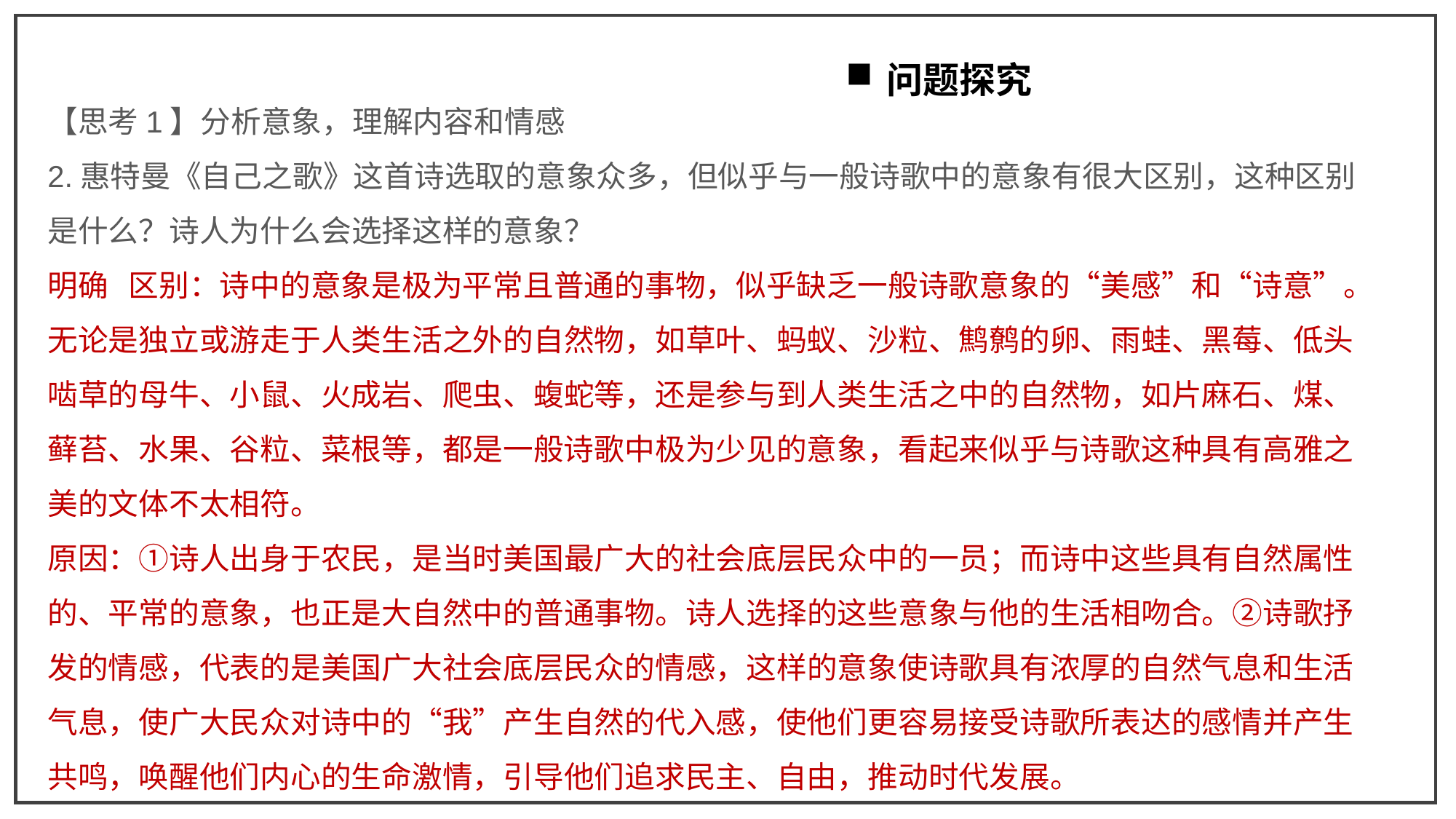

问题探究
【思考1】分析意象，理解内容和情感
2.惠特曼《自己之歌》这首诗选取的意象众多，但似乎与一般诗歌中的意象有很大区别，这种区别是什么？诗人为什么会选择这样的意象？
明确   区别：诗中的意象是极为平常且普通的事物，似乎缺乏一般诗歌意象的“美感”和“诗意”。无论是独立或游走于人类生活之外的自然物，如草叶、蚂蚁、沙粒、鹪鹩的卵、雨蛙、黑莓、低头啮草的母牛、小鼠、火成岩、爬虫、蝮蛇等，还是参与到人类生活之中的自然物，如片麻石、煤、藓苔、水果、谷粒、菜根等，都是一般诗歌中极为少见的意象，看起来似乎与诗歌这种具有高雅之美的文体不太相符。
原因：①诗人出身于农民，是当时美国最广大的社会底层民众中的一员；而诗中这些具有自然属性的、平常的意象，也正是大自然中的普通事物。诗人选择的这些意象与他的生活相吻合。②诗歌抒发的情感，代表的是美国广大社会底层民众的情感，这样的意象使诗歌具有浓厚的自然气息和生活气息，使广大民众对诗中的“我”产生自然的代入感，使他们更容易接受诗歌所表达的感情并产生共鸣，唤醒他们内心的生命激情，引导他们追求民主、自由，推动时代发展。